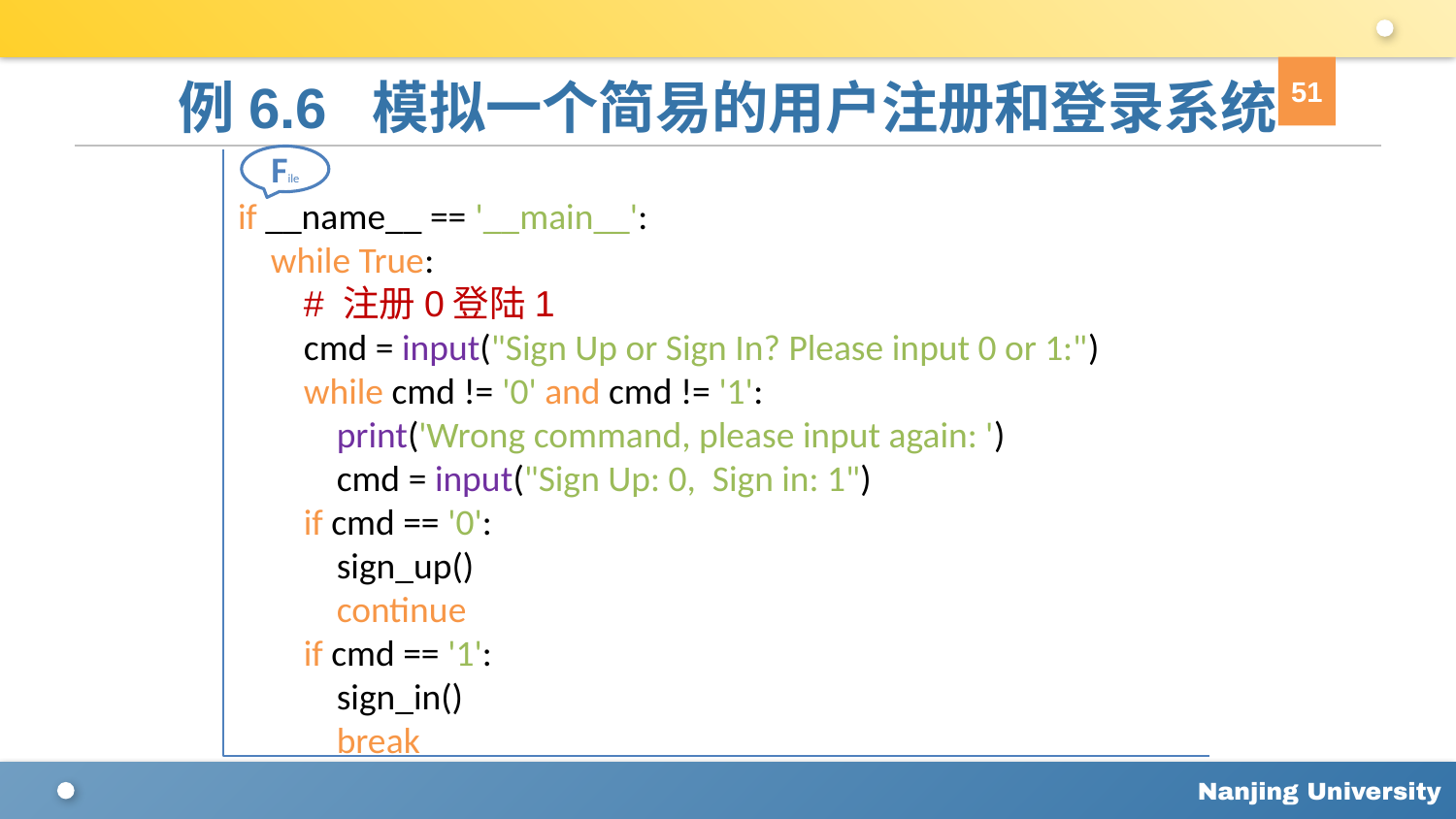

51
# 例6.6  模拟一个简易的用户注册和登录系统
File

if __name__ == '__main__':
    while True:
        # 注册0登陆1
        cmd = input("Sign Up or Sign In? Please input 0 or 1:")
        while cmd != '0' and cmd != '1':
            print('Wrong command, please input again: ')
            cmd = input("Sign Up: 0,  Sign in: 1")
        if cmd == '0':
            sign_up()
            continue
        if cmd == '1':
            sign_in()
            break